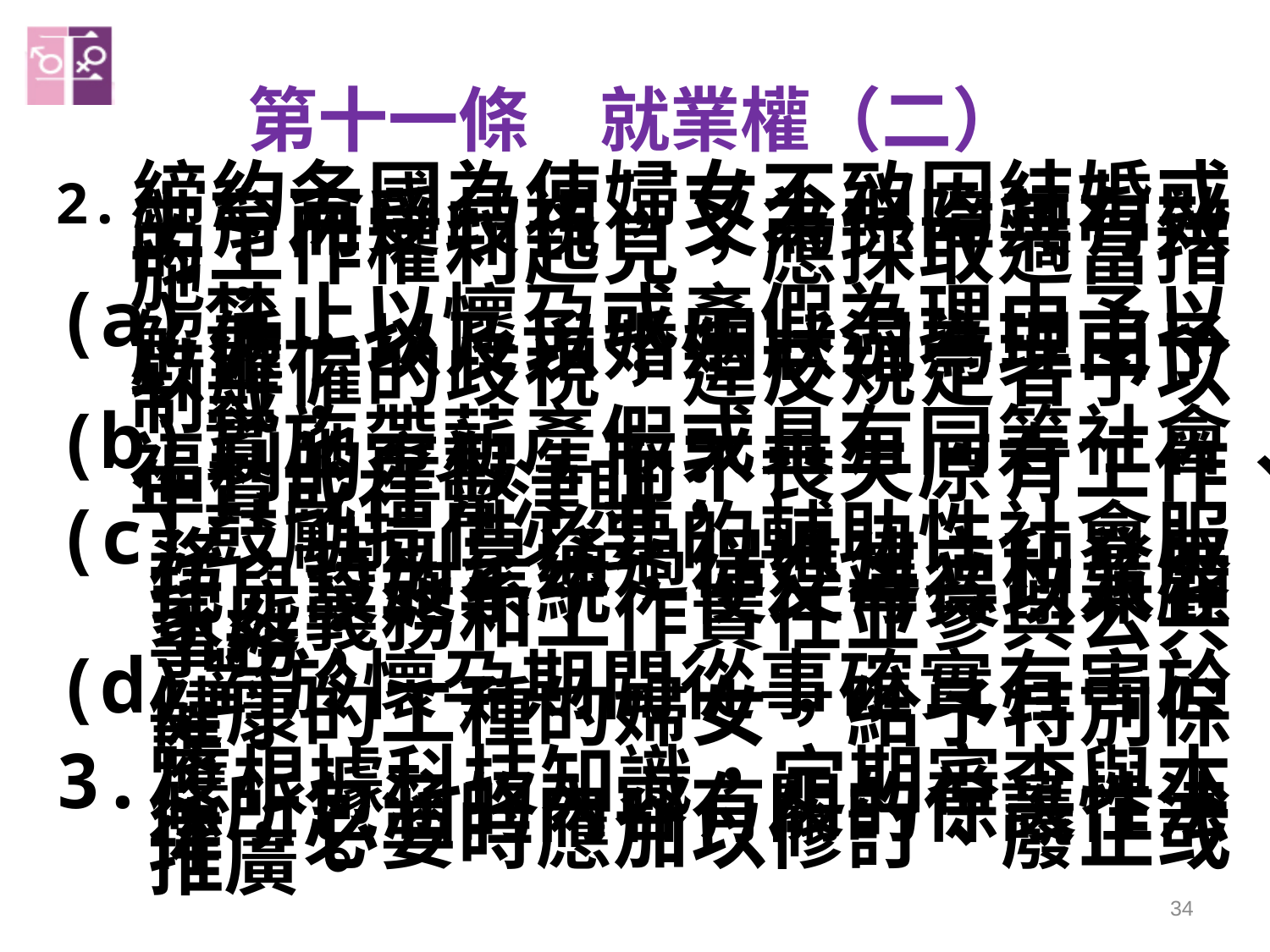

# 第十一條　就業權（二）
2.締約各國為使婦女不致因結婚或生育而受歧視，又為保障其有效的工作權利起見，應採取適當措施：
(a)禁止以懷孕或產假為理由予以解僱，以及以婚姻狀況為理由予以解僱的歧視，違反規定者予以制裁；
(b)實施帶薪產假或具有同等社會福利的產假，而不喪失原有工作、年資或社會津貼；
(c)鼓勵提供必要的輔助性社會服務，特別是通過促進建立和發展托兒設施系統，使父母得以兼顧家庭義務和工作責任並參與公共事務；
(d)對於懷孕期間從事確實有害於健康的工種的婦女，給予特別保護。
3.應根據科技知識，定期審查與本條所包涵的內容有關的保護性法律，必要時應加以修訂、廢止或推廣。

34